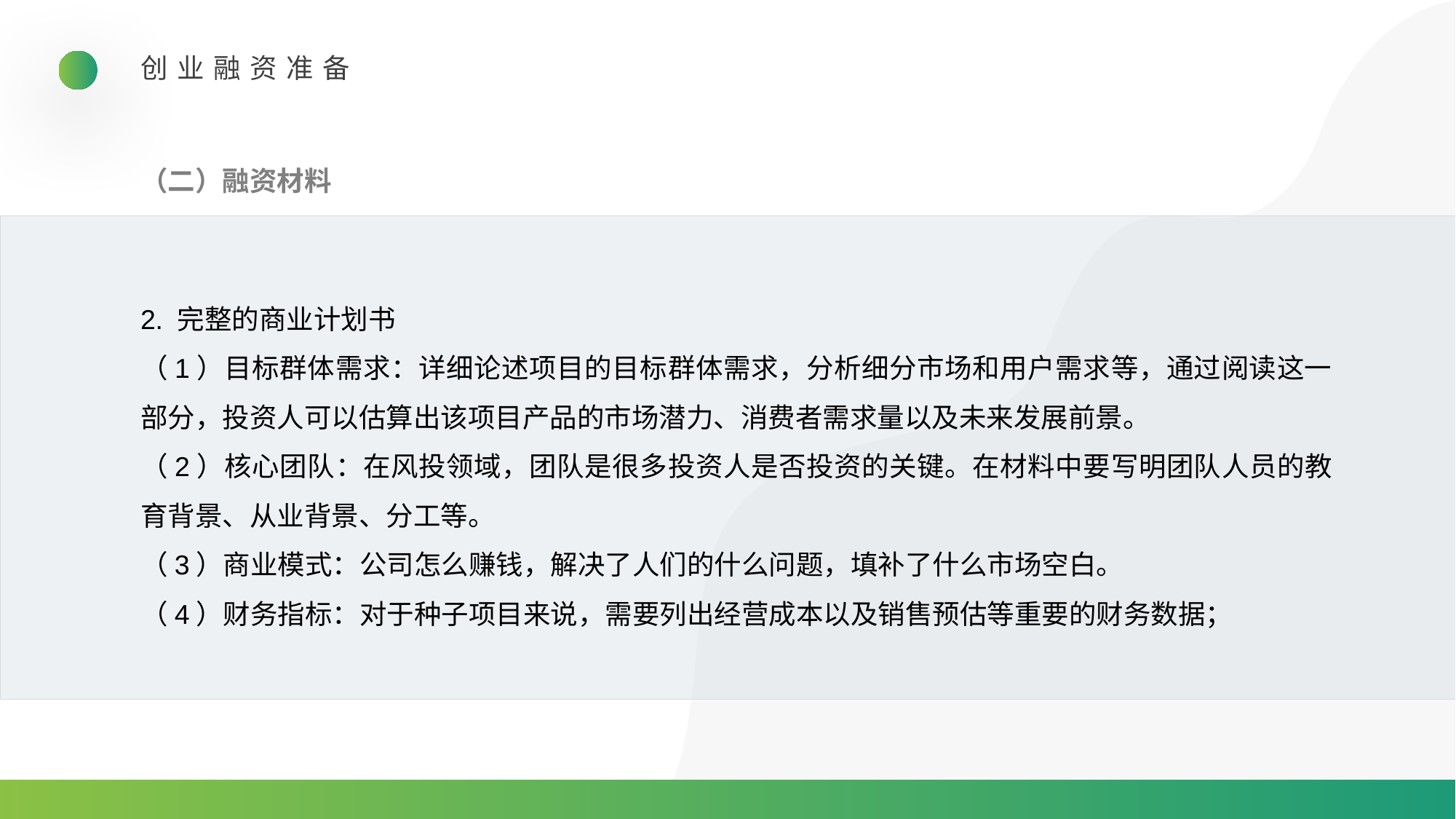

创业融资准备
（二）融资材料

2. 完整的商业计划书
（1）目标群体需求：详细论述项目的目标群体需求，分析细分市场和用户需求等，通过阅读这一部分，投资人可以估算出该项目产品的市场潜力、消费者需求量以及未来发展前景。
（2）核心团队：在风投领域，团队是很多投资人是否投资的关键。在材料中要写明团队人员的教育背景、从业背景、分工等。
（3）商业模式：公司怎么赚钱，解决了人们的什么问题，填补了什么市场空白。
（4）财务指标：对于种子项目来说，需要列出经营成本以及销售预估等重要的财务数据；